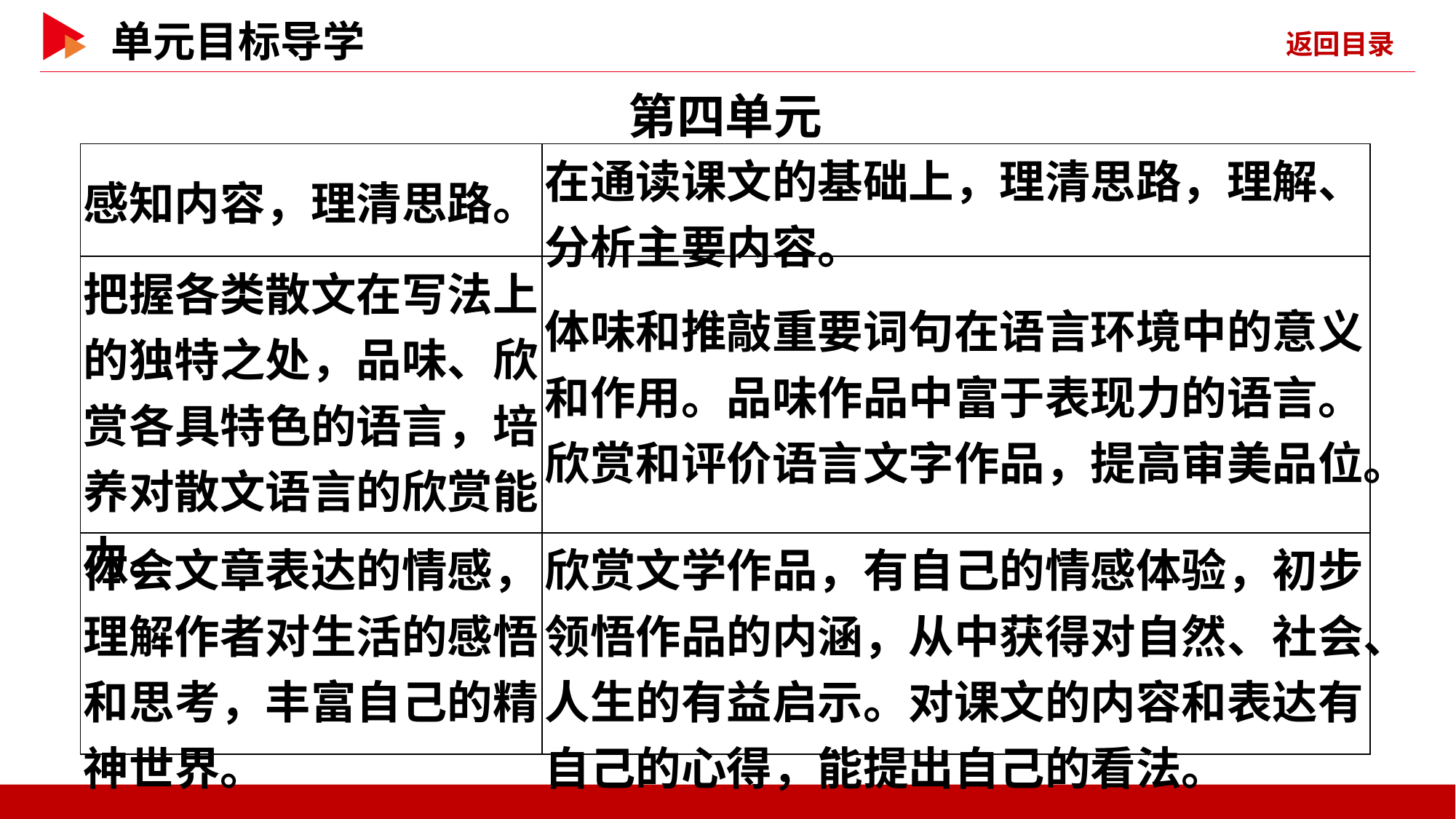

第四单元
| 感知内容，理清思路。 | 在通读课文的基础上，理清思路，理解、分析主要内容。 |
| --- | --- |
| 把握各类散文在写法上的独特之处，品味、欣赏各具特色的语言，培养对散文语言的欣赏能力。 | 体味和推敲重要词句在语言环境中的意义和作用。品味作品中富于表现力的语言。欣赏和评价语言文字作品，提高审美品位。 |
| 体会文章表达的情感，理解作者对生活的感悟和思考，丰富自己的精神世界。 | 欣赏文学作品，有自己的情感体验，初步领悟作品的内涵，从中获得对自然、社会、人生的有益启示。对课文的内容和表达有自己的心得，能提出自己的看法。 |